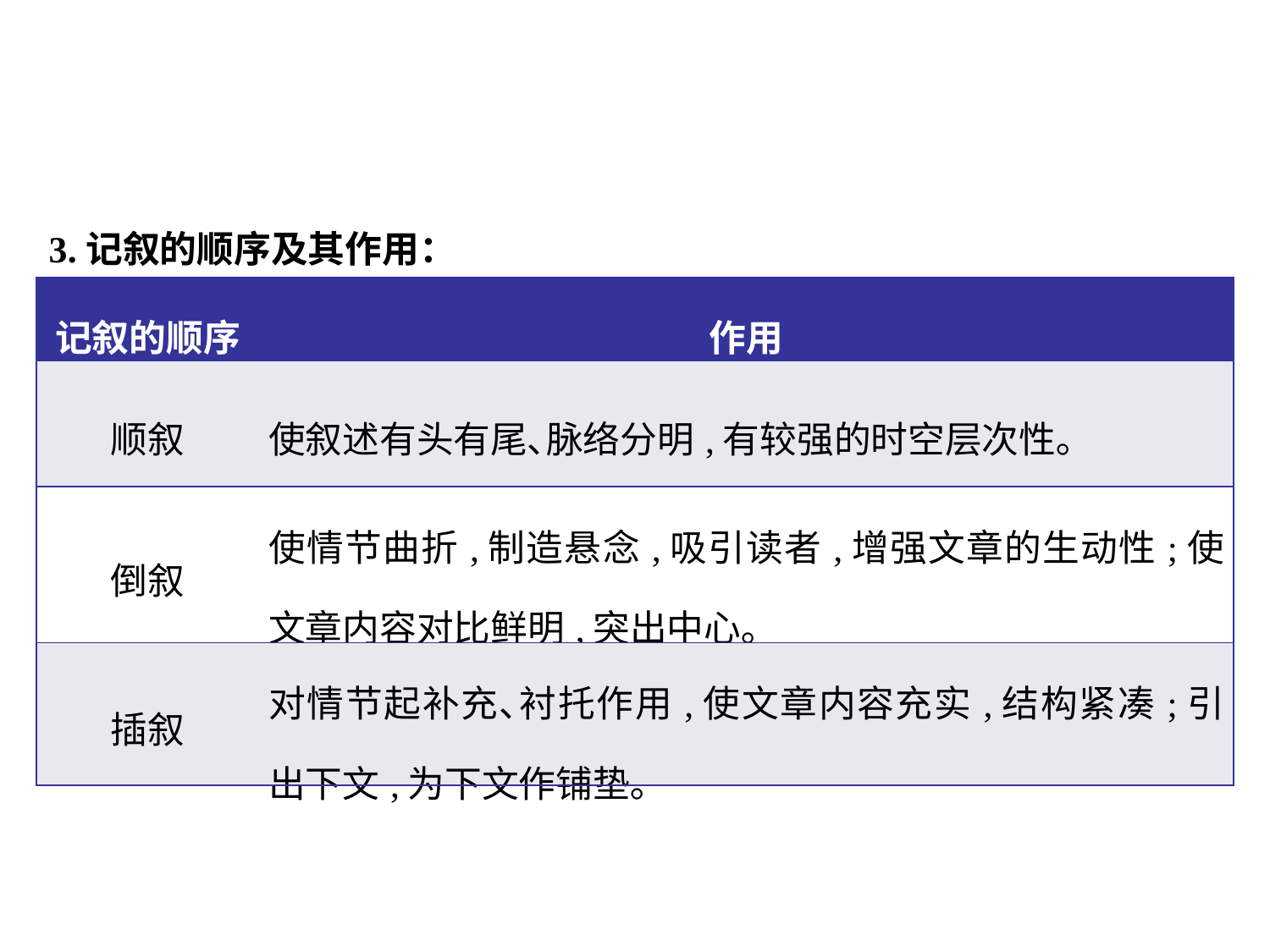

3.记叙的顺序及其作用：
| 记叙的顺序 | 作用 |
| --- | --- |
| 顺叙 | 使叙述有头有尾､脉络分明,有较强的时空层次性｡ |
| 倒叙 | 使情节曲折,制造悬念,吸引读者,增强文章的生动性;使文章内容对比鲜明,突出中心｡ |
| 插叙 | 对情节起补充､衬托作用,使文章内容充实,结构紧凑;引出下文,为下文作铺垫｡ |